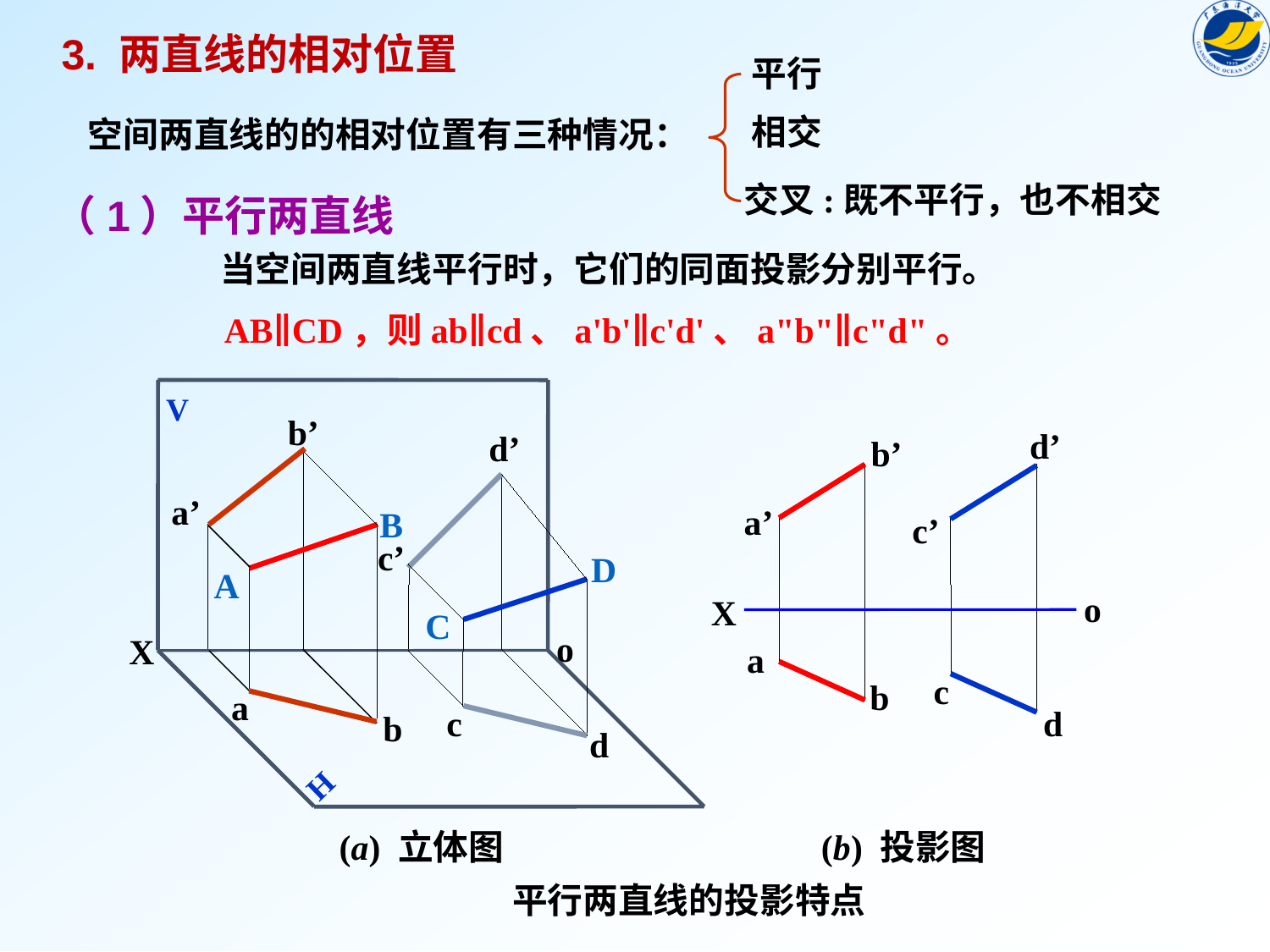

3. 两直线的相对位置
平行

相交
空间两直线的的相对位置有三种情况：
交叉:既不平行，也不相交
（1）平行两直线
当空间两直线平行时，它们的同面投影分别平行。
AB∥CD，则ab∥cd、a'b'∥c'd'、a"b"∥c"d"。

V
o
X

H

b’
d’

a’
c’

B

D
A

C

a

c
b

d
(a) 立体图
 平行两直线的投影特点
d’

c’
b’

a’

o
X

a

b
c

d
(b) 投影图